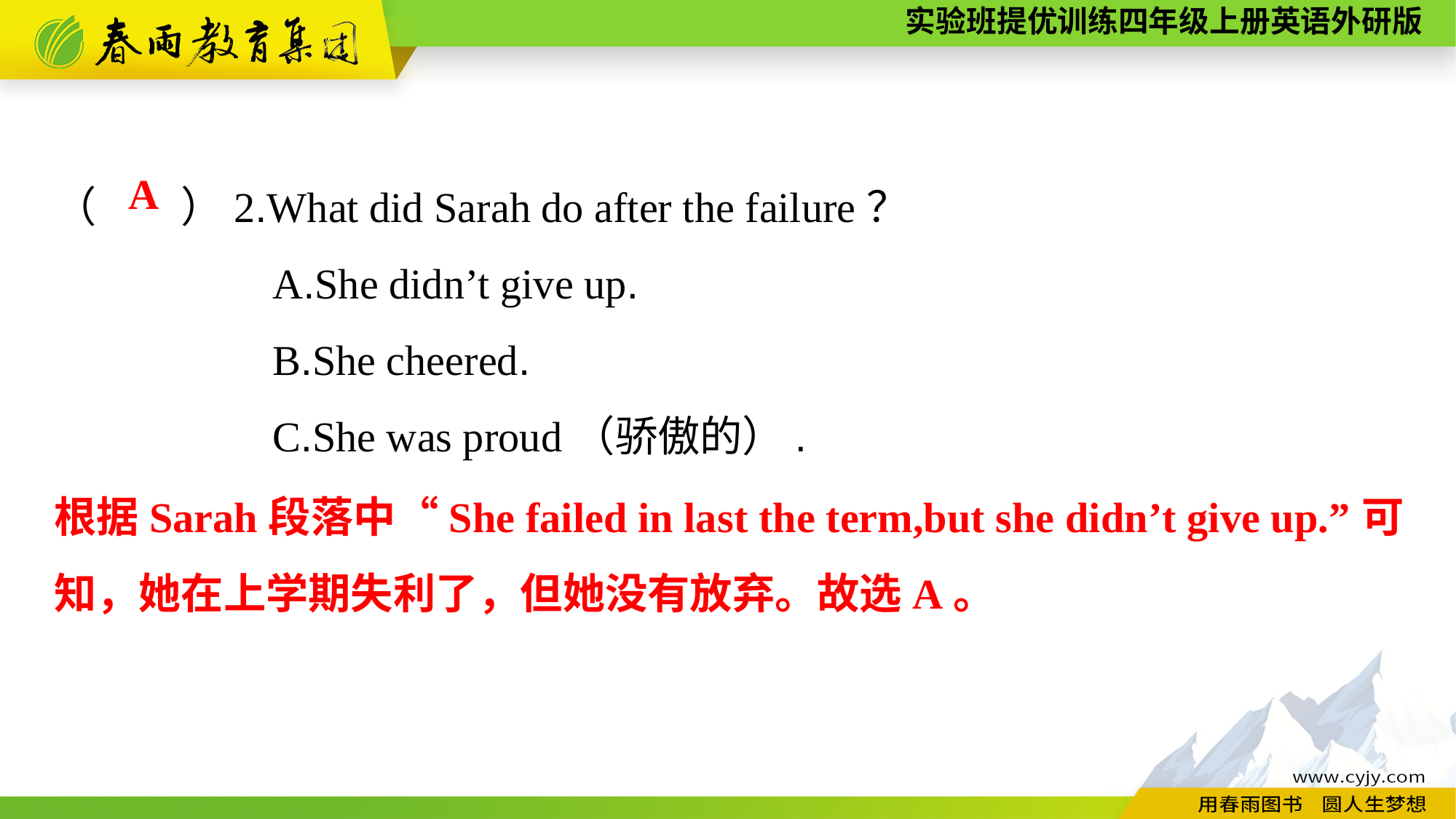

（　　）2.What did Sarah do after the failure？
		A.She didn’t give up.
		B.She cheered.
		C.She was proud（骄傲的）.
A
根据Sarah段落中“She failed in last the term,but she didn’t give up.”可知，她在上学期失利了，但她没有放弃。故选A。